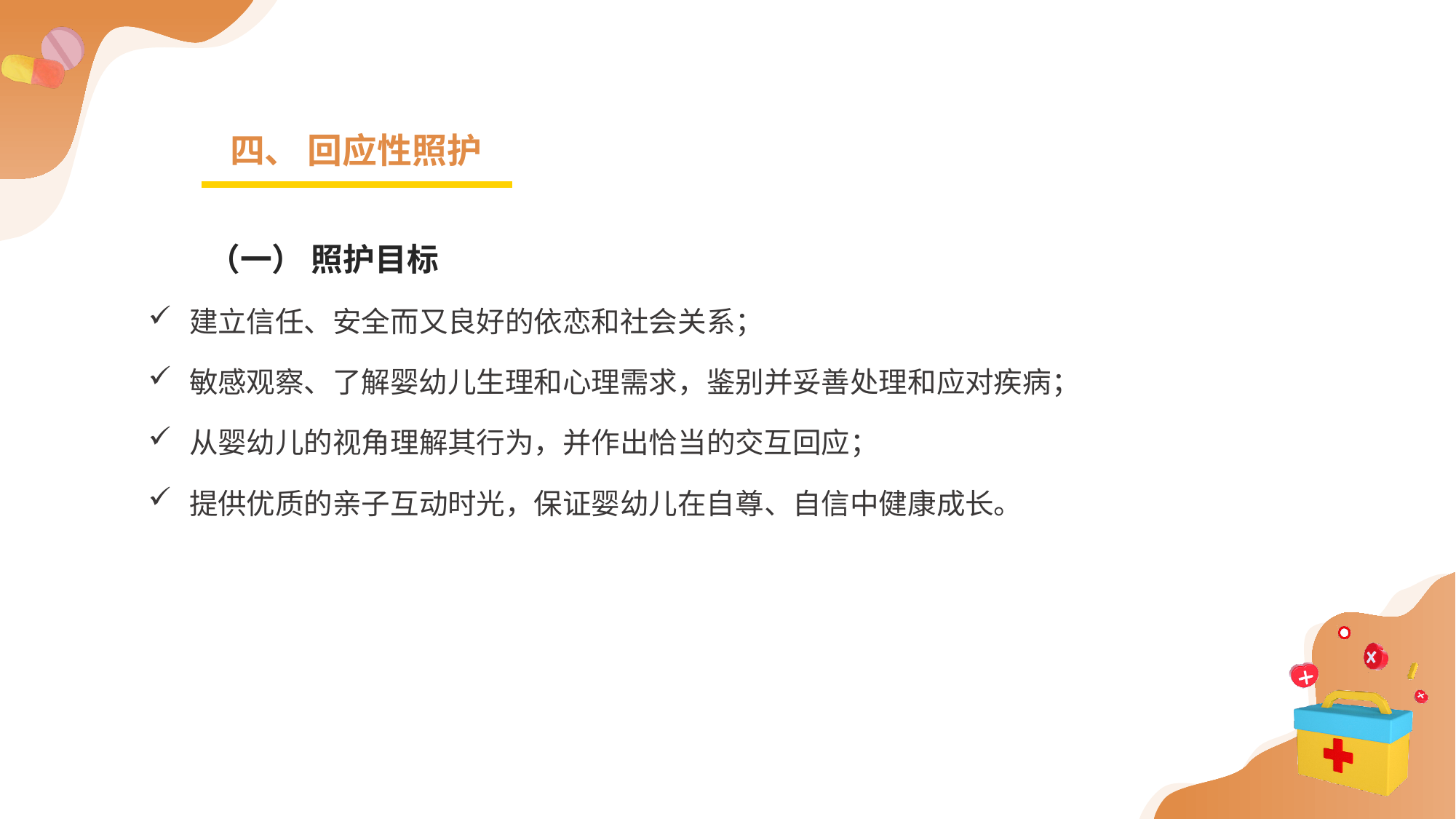

四、 回应性照护
（一） 照护目标
建立信任、安全而又良好的依恋和社会关系；
敏感观察、了解婴幼儿生理和心理需求，鉴别并妥善处理和应对疾病；
从婴幼儿的视角理解其行为，并作出恰当的交互回应；
提供优质的亲子互动时光，保证婴幼儿在自尊、自信中健康成长。